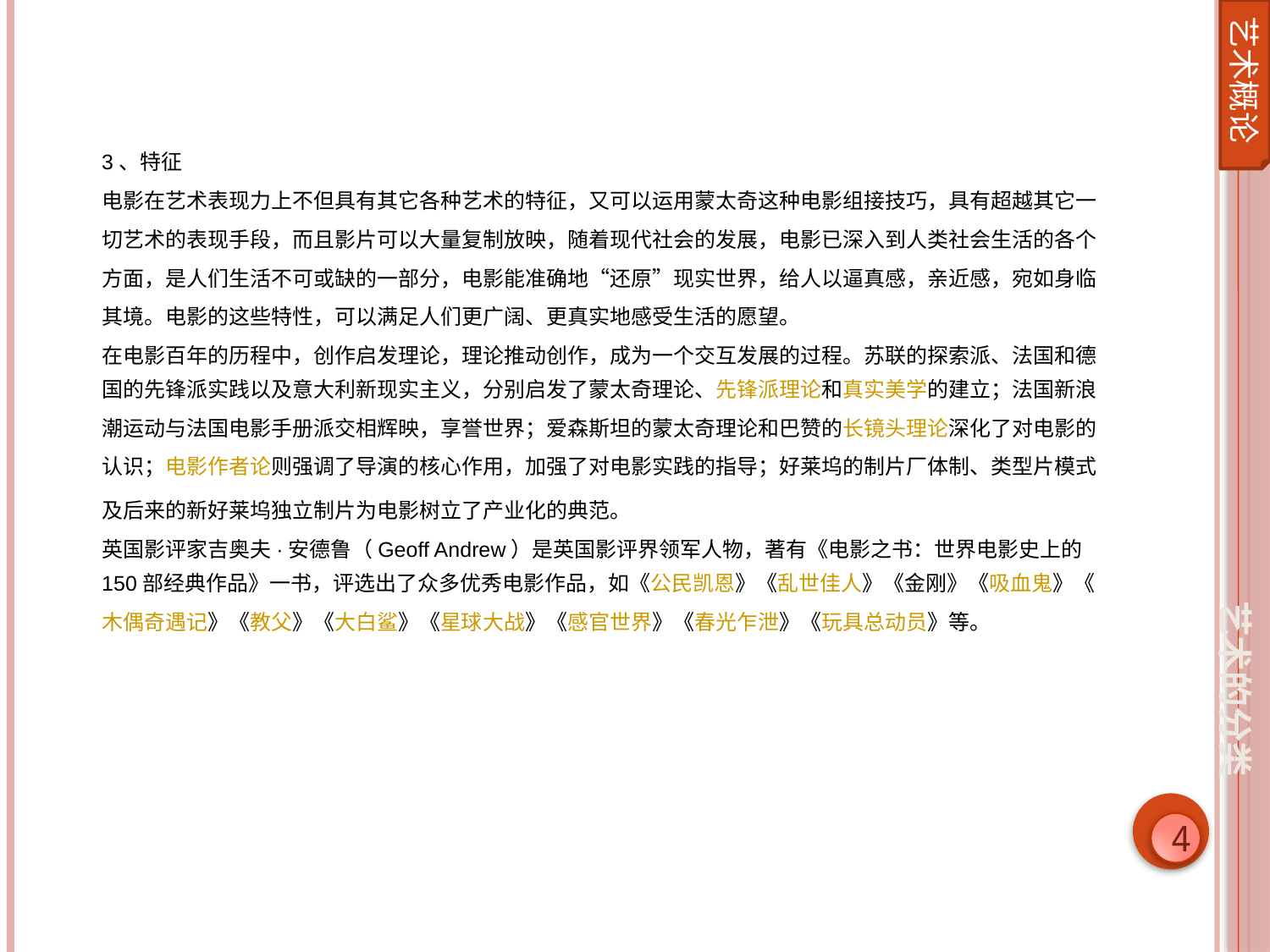

艺术概论
3、特征
电影在艺术表现力上不但具有其它各种艺术的特征，又可以运用蒙太奇这种电影组接技巧，具有超越其它一切艺术的表现手段，而且影片可以大量复制放映，随着现代社会的发展，电影已深入到人类社会生活的各个方面，是人们生活不可或缺的一部分，电影能准确地“还原”现实世界，给人以逼真感，亲近感，宛如身临其境。电影的这些特性，可以满足人们更广阔、更真实地感受生活的愿望。
在电影百年的历程中，创作启发理论，理论推动创作，成为一个交互发展的过程。苏联的探索派、法国和德国的先锋派实践以及意大利新现实主义，分别启发了蒙太奇理论、先锋派理论和真实美学的建立；法国新浪潮运动与法国电影手册派交相辉映，享誉世界；爱森斯坦的蒙太奇理论和巴赞的长镜头理论深化了对电影的认识；电影作者论则强调了导演的核心作用，加强了对电影实践的指导；好莱坞的制片厂体制、类型片模式及后来的新好莱坞独立制片为电影树立了产业化的典范。
英国影评家吉奥夫·安德鲁（Geoff Andrew）是英国影评界领军人物，著有《电影之书：世界电影史上的150部经典作品》一书，评选出了众多优秀电影作品，如《公民凯恩》《乱世佳人》《金刚》《吸血鬼》《木偶奇遇记》《教父》《大白鲨》《星球大战》《感官世界》《春光乍泄》《玩具总动员》等。
艺术的分类
4